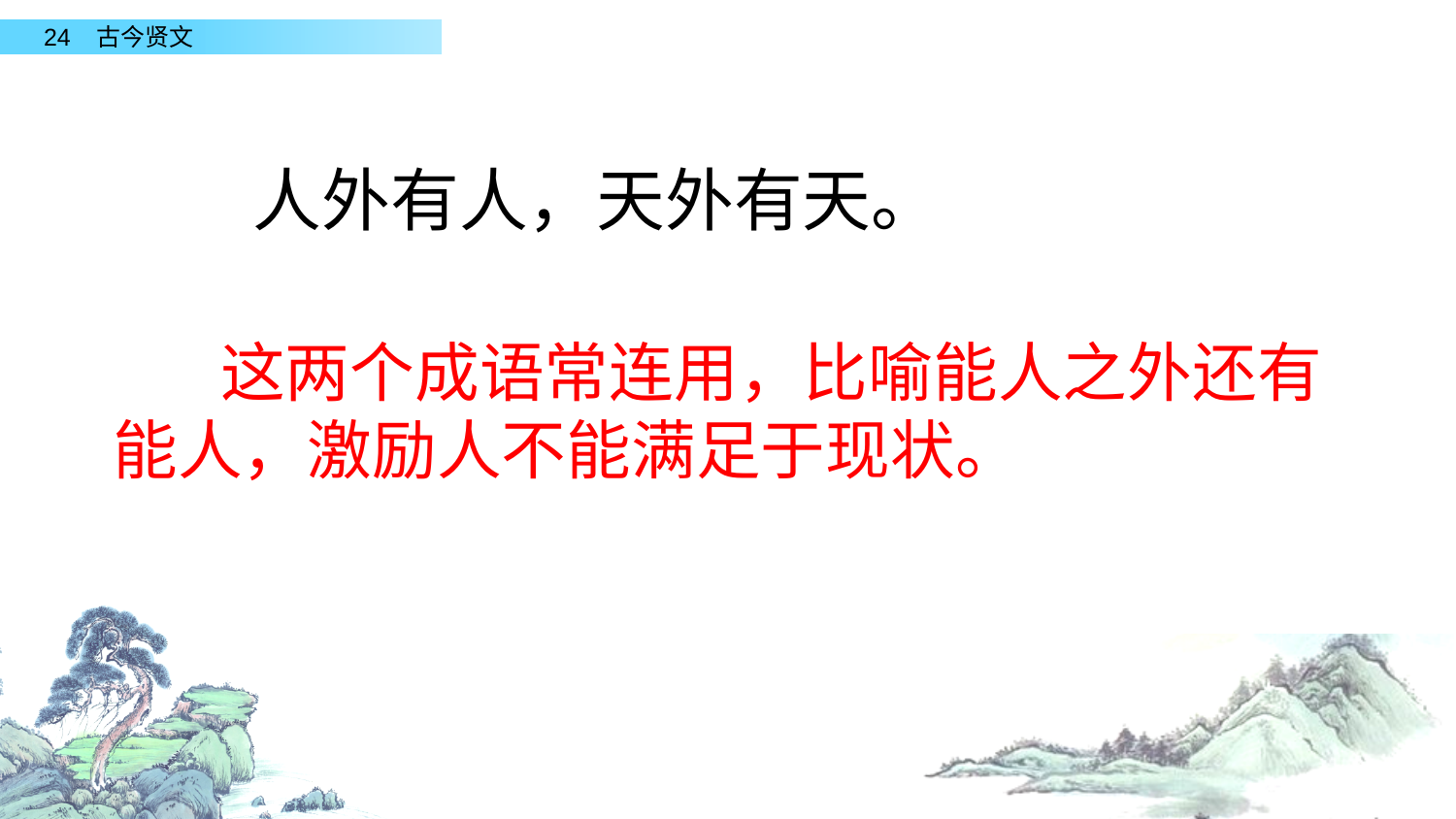

人外有人，天外有天。
   这两个成语常连用，比喻能人之外还有能人，激励人不能满足于现状。